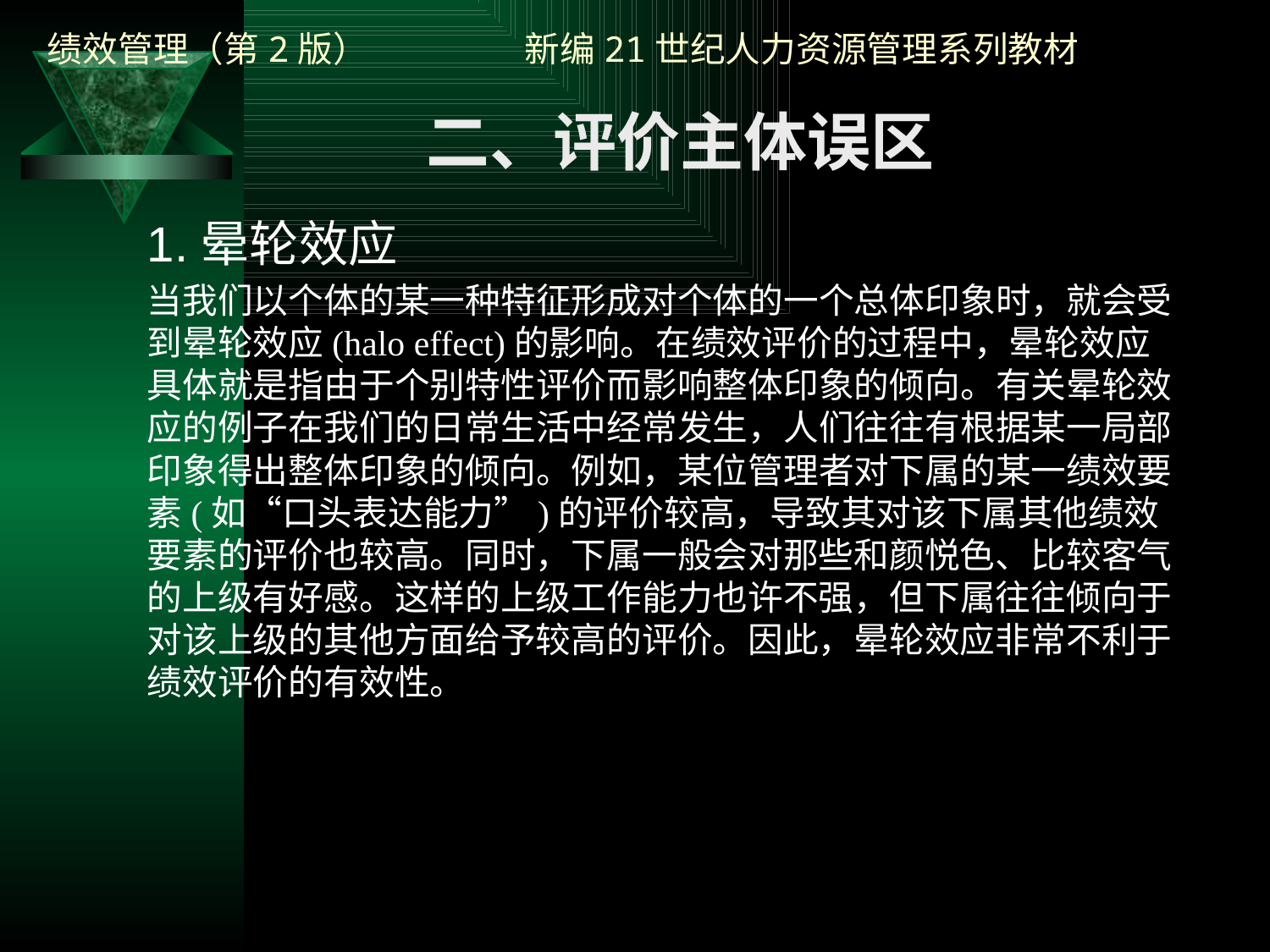

二、评价主体误区
1.晕轮效应
当我们以个体的某一种特征形成对个体的一个总体印象时，就会受到晕轮效应(halo effect)的影响。在绩效评价的过程中，晕轮效应具体就是指由于个别特性评价而影响整体印象的倾向。有关晕轮效应的例子在我们的日常生活中经常发生，人们往往有根据某一局部印象得出整体印象的倾向。例如，某位管理者对下属的某一绩效要素(如“口头表达能力”)的评价较高，导致其对该下属其他绩效要素的评价也较高。同时，下属一般会对那些和颜悦色、比较客气的上级有好感。这样的上级工作能力也许不强，但下属往往倾向于对该上级的其他方面给予较高的评价。因此，晕轮效应非常不利于绩效评价的有效性。